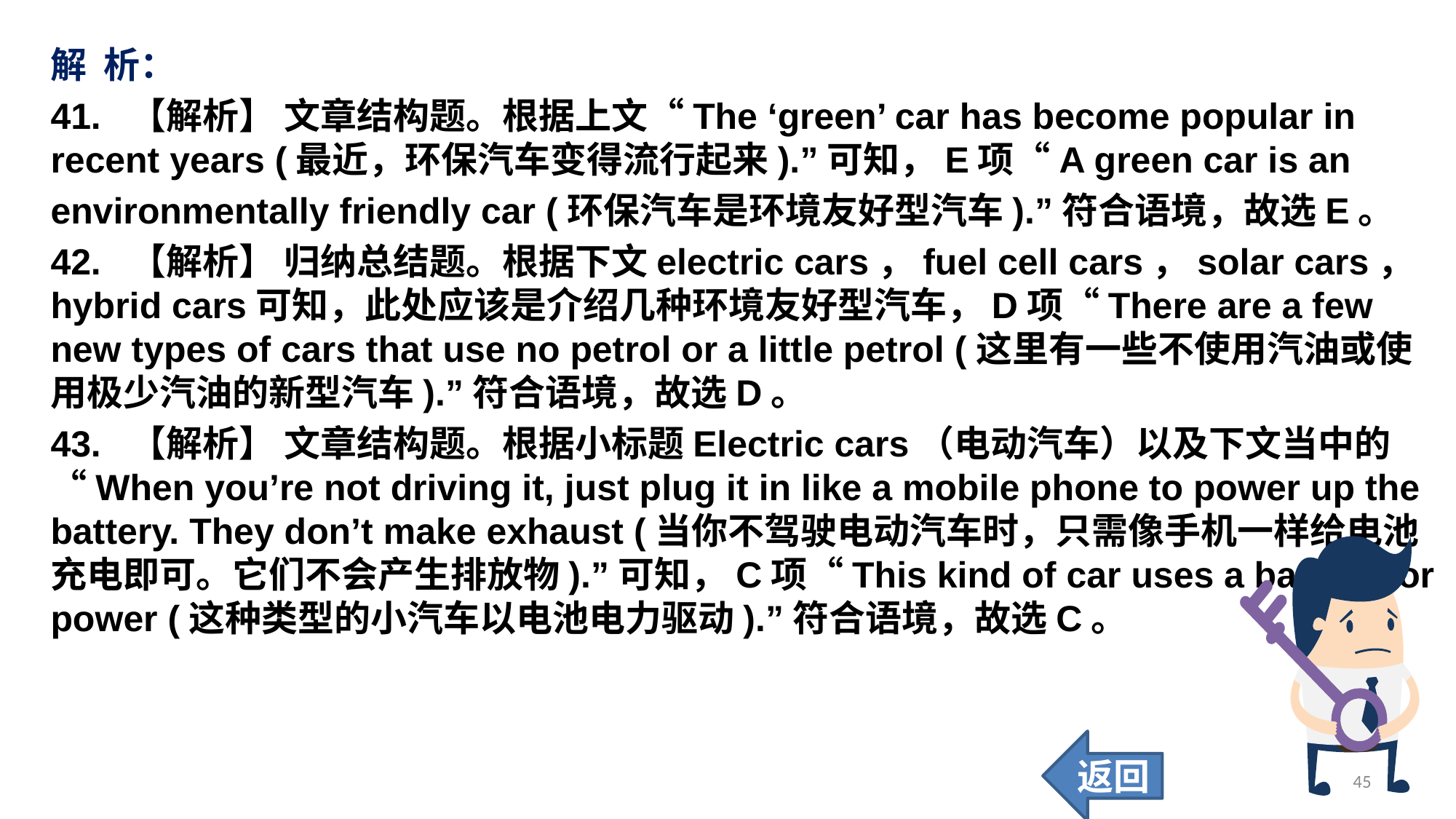

解  析：
41.  【解析】 文章结构题。根据上文“The ‘green’ car has become popular in recent years (最近，环保汽车变得流行起来).”可知，E项“A green car is an
environmentally friendly car (环保汽车是环境友好型汽车).”符合语境，故选E。
42.  【解析】 归纳总结题。根据下文electric cars，fuel cell cars，solar cars，hybrid cars可知，此处应该是介绍几种环境友好型汽车，D项“There are a few new types of cars that use no petrol or a little petrol (这里有一些不使用汽油或使用极少汽油的新型汽车).”符合语境，故选D。
43.  【解析】 文章结构题。根据小标题Electric cars（电动汽车）以及下文当中的“When you’re not driving it, just plug it in like a mobile phone to power up the battery. They don’t make exhaust (当你不驾驶电动汽车时，只需像手机一样给电池充电即可。它们不会产生排放物).”可知，C项“This kind of car uses a battery for power (这种类型的小汽车以电池电力驱动).”符合语境，故选C。

返回
45